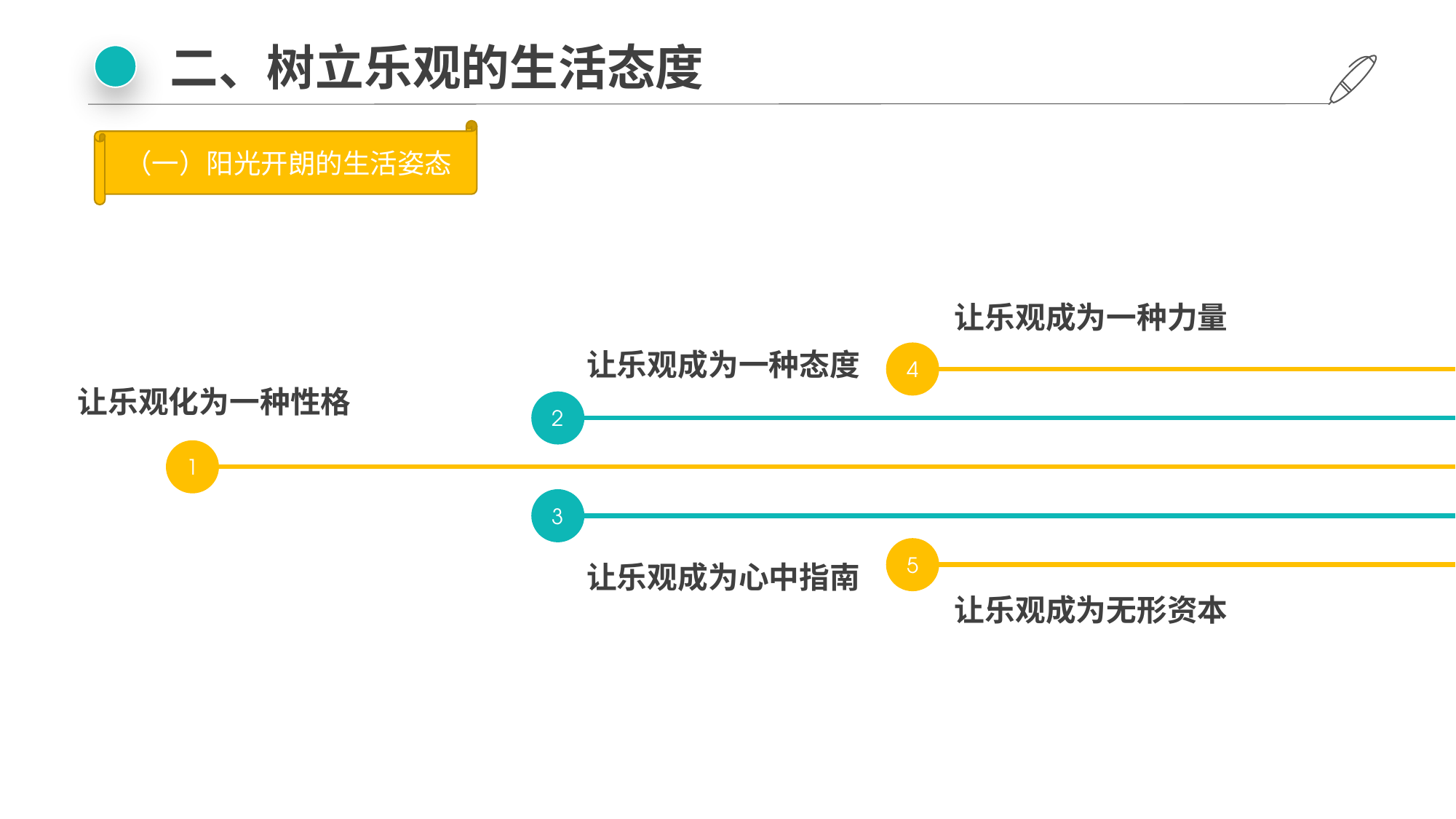

二、树立乐观的生活态度

（一）阳光开朗的生活姿态
让乐观成为一种力量
让乐观成为一种态度
4
让乐观化为一种性格
2
1
3
5
让乐观成为心中指南
让乐观成为无形资本